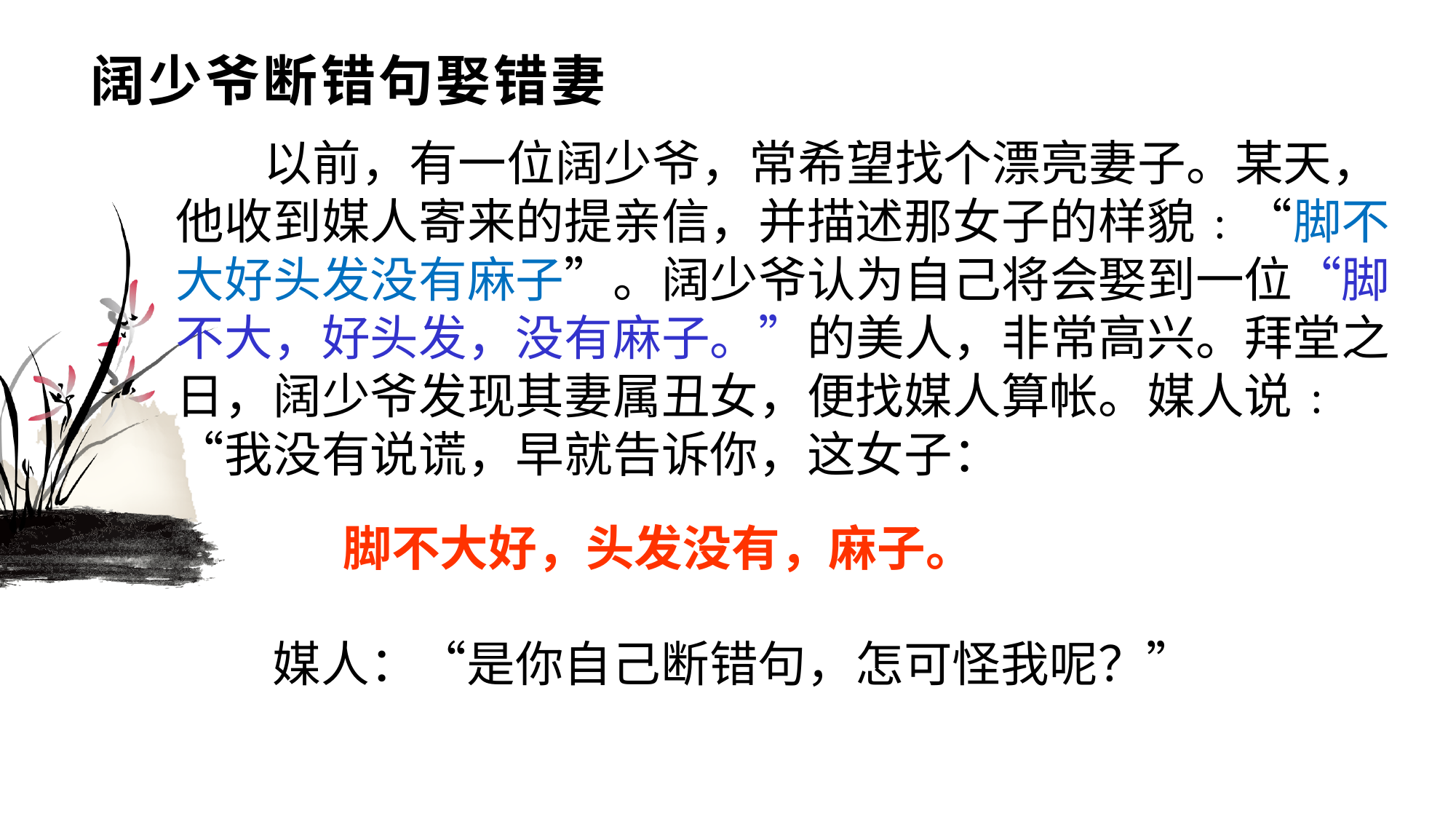

# 阔少爷断错句娶错妻
       以前，有一位阔少爷，常希望找个漂亮妻子。某天，他收到媒人寄来的提亲信，并描述那女子的样貌﹕“脚不大好头发没有麻子”。阔少爷认为自己将会娶到一位“脚不大，好头发，没有麻子。”的美人，非常高兴。拜堂之日，阔少爷发现其妻属丑女，便找媒人算帐。媒人说﹕“我没有说谎，早就告诉你，这女子：
脚不大好，头发没有，麻子。
 媒人：“是你自己断错句，怎可怪我呢？”